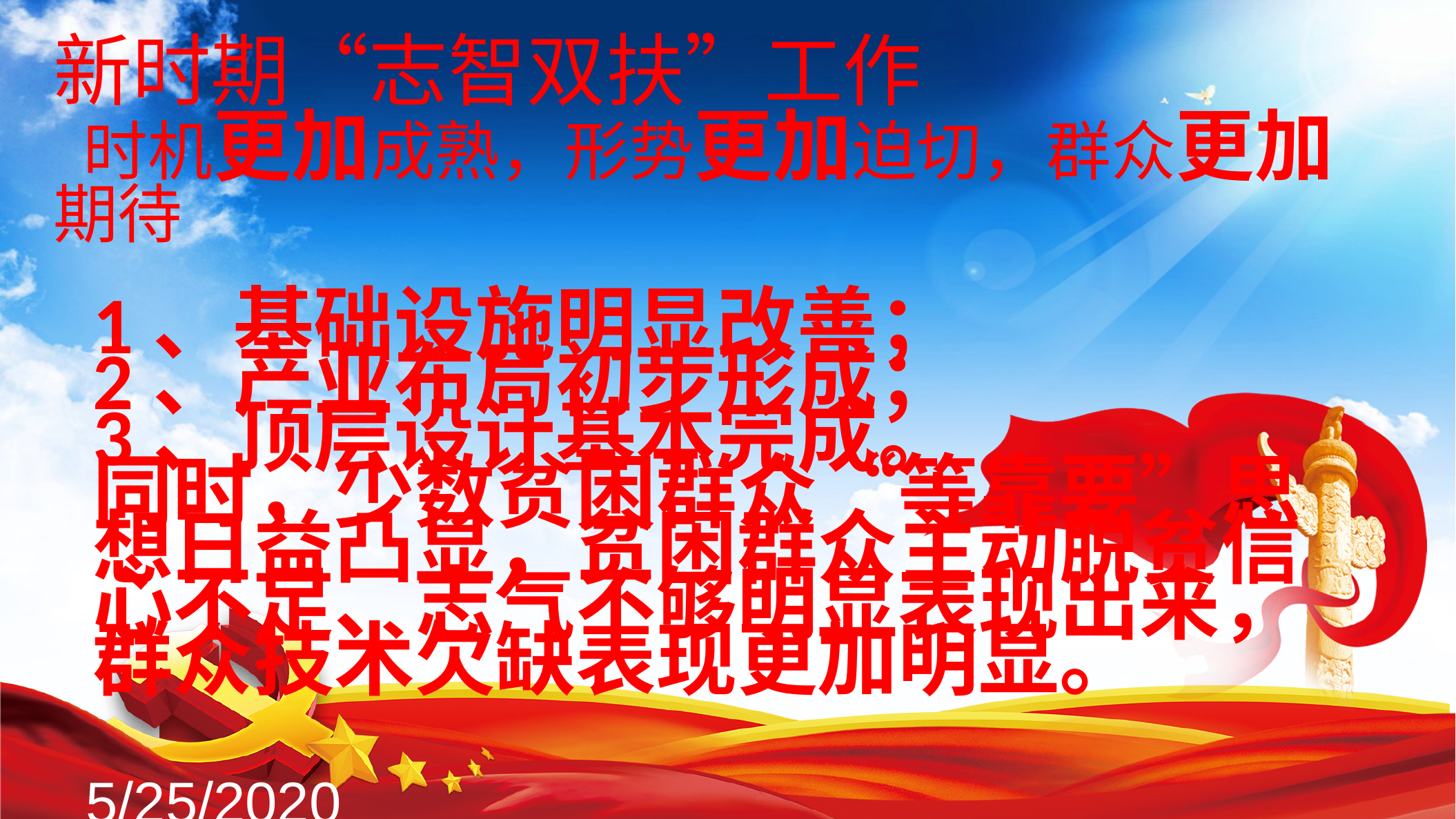

新时期“志智双扶”工作
 时机更加成熟，形势更加迫切，群众更加期待

# 1、基础设施明显改善； 2、产业布局初步形成； 3、顶层设计基本完成。 同时，少数贫困群众“等靠要”思想日益凸显，贫困群众主动脱贫信心不足、志气不够明显表现出来，群众技术欠缺表现更加明显。
5/25/2020